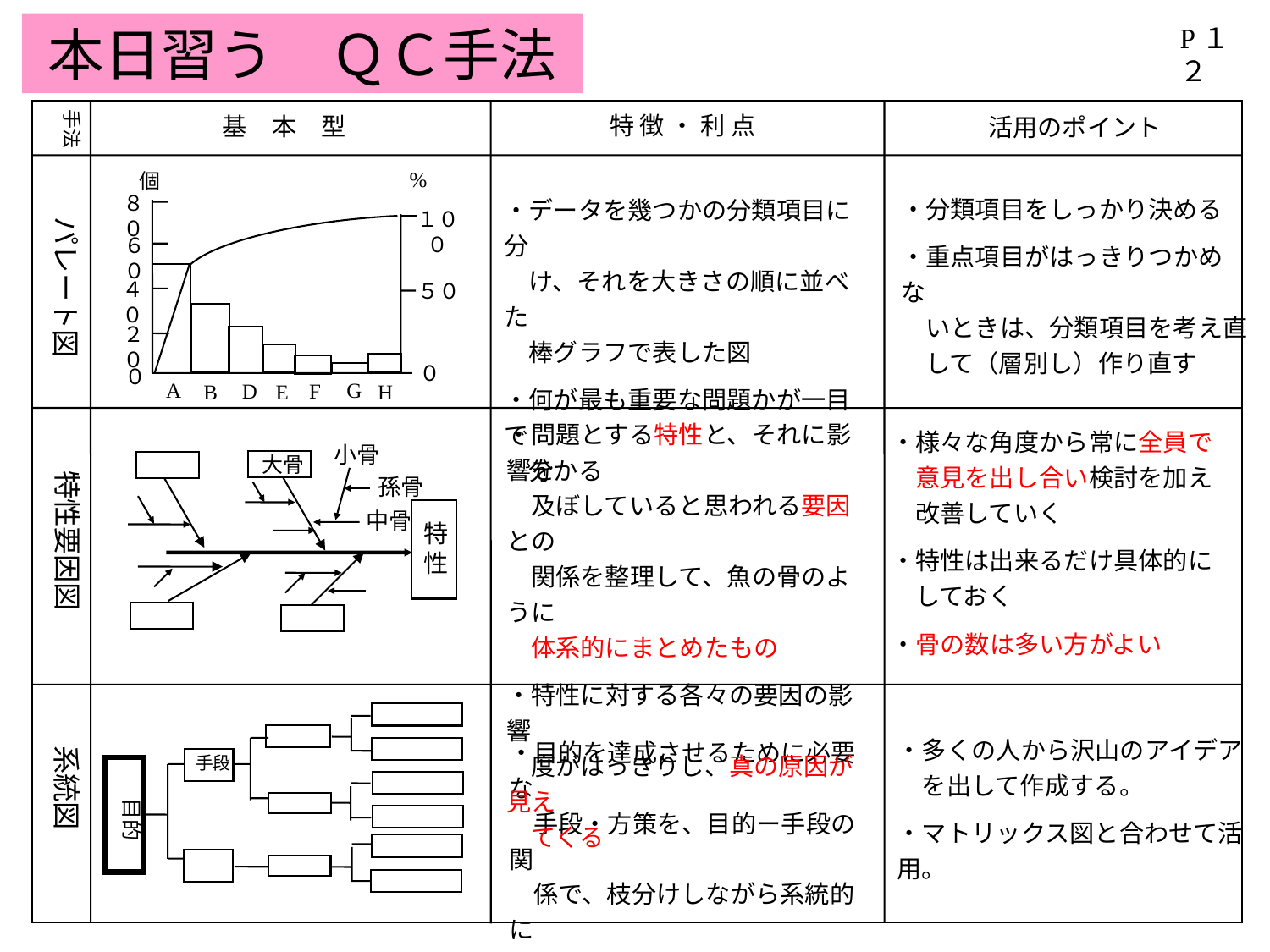

本日習う　ＱＣ手法
P１２
手法

特 徴 ・ 利 点
基　本　型
活用のポイント

パレート図
%
個
８０

１００

６０

４０
５０

２０

０

０

A
G
D
F
B
E
H
・分類項目をしっかり決める
・重点項目がはっきりつかめな
　いときは、分類項目を考え直
　して（層別し）作り直す
・データを幾つかの分類項目に分
　け、それを大きさの順に並べた　
　棒グラフで表した図
・何が最も重要な問題かが一目で
　分かる
・問題とする特性と、それに影響を
　及ぼしていると思われる要因との
　関係を整理して、魚の骨のように
　体系的にまとめたもの
・特性に対する各々の要因の影響
　度がはっきりし、真の原因が見え
　てくる
・様々な角度から常に全員で
　意見を出し合い検討を加え
　改善していく
・特性は出来るだけ具体的に
　しておく
・骨の数は多い方がよい
特性要因図
小骨
大骨

孫骨

中骨

特性

系統図

・多くの人から沢山のアイデア
　を出して作成する。
・マトリックス図と合わせて活用。
・目的を達成させるために必要な
　手段・方策を、目的ー手段の関
　係で、枝分けしながら系統的に
　追求し具体化していく。

手段

目的